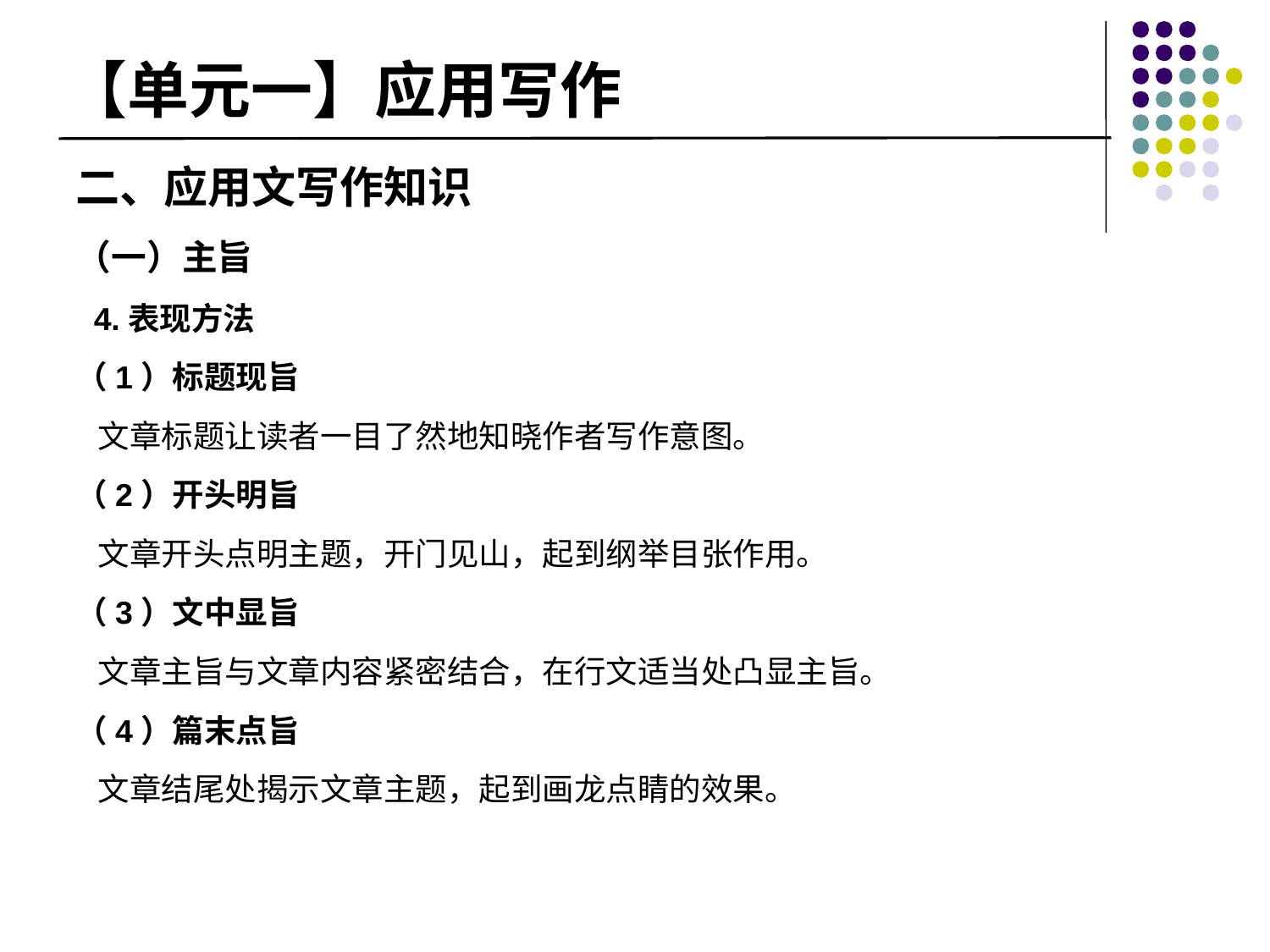

# 【单元一】应用写作
二、应用文写作知识
（一）主旨
  4.表现方法
（1）标题现旨
  文章标题让读者一目了然地知晓作者写作意图。
（2）开头明旨
  文章开头点明主题，开门见山，起到纲举目张作用。
（3）文中显旨
  文章主旨与文章内容紧密结合，在行文适当处凸显主旨。
（4）篇末点旨
  文章结尾处揭示文章主题，起到画龙点睛的效果。